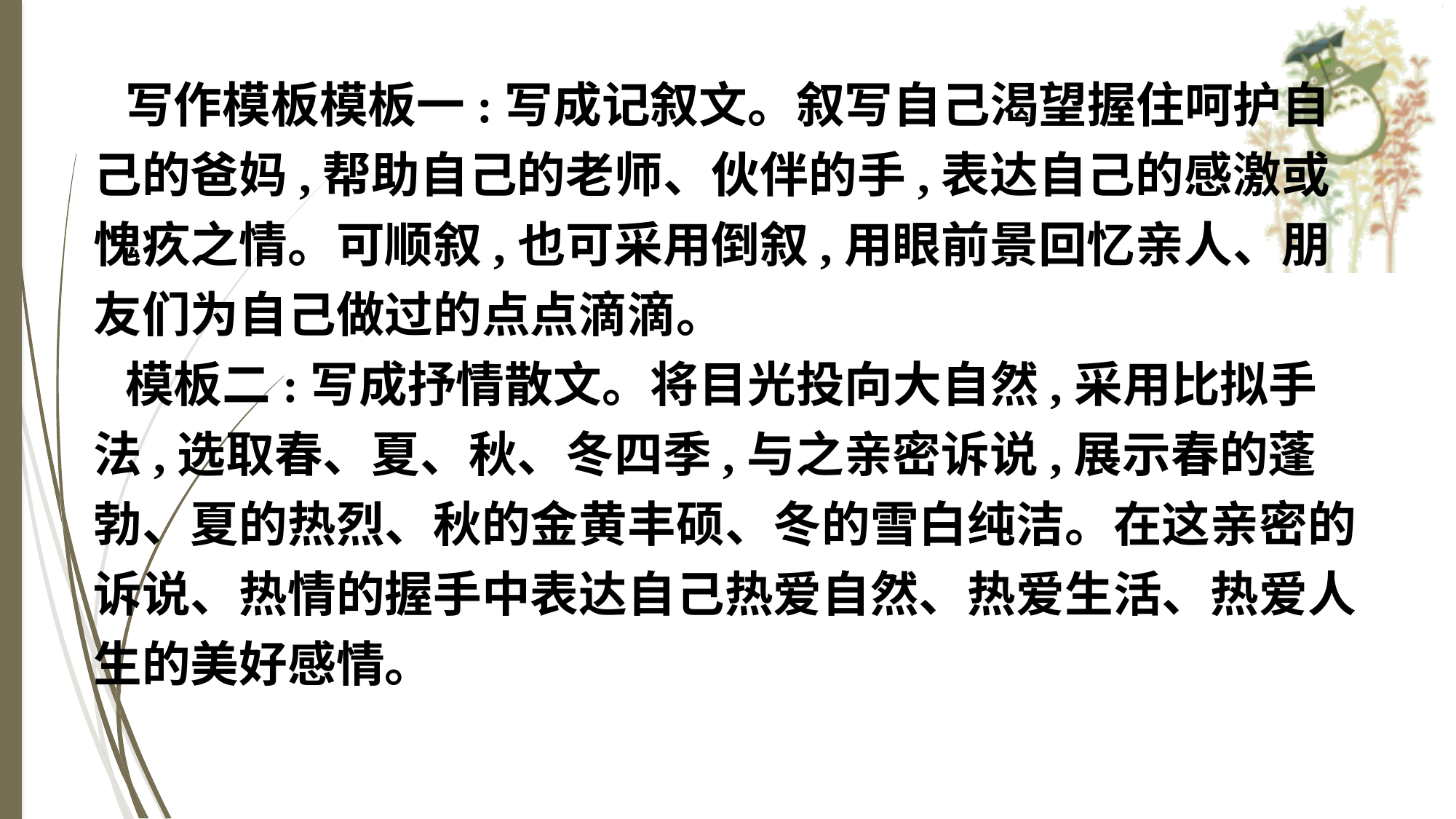

写作模板模板一:写成记叙文。叙写自己渴望握住呵护自己的爸妈,帮助自己的老师、伙伴的手,表达自己的感激或愧疚之情。可顺叙,也可采用倒叙,用眼前景回忆亲人、朋友们为自己做过的点点滴滴。
模板二:写成抒情散文。将目光投向大自然,采用比拟手法,选取春、夏、秋、冬四季,与之亲密诉说,展示春的蓬勃、夏的热烈、秋的金黄丰硕、冬的雪白纯洁。在这亲密的诉说、热情的握手中表达自己热爱自然、热爱生活、热爱人生的美好感情。